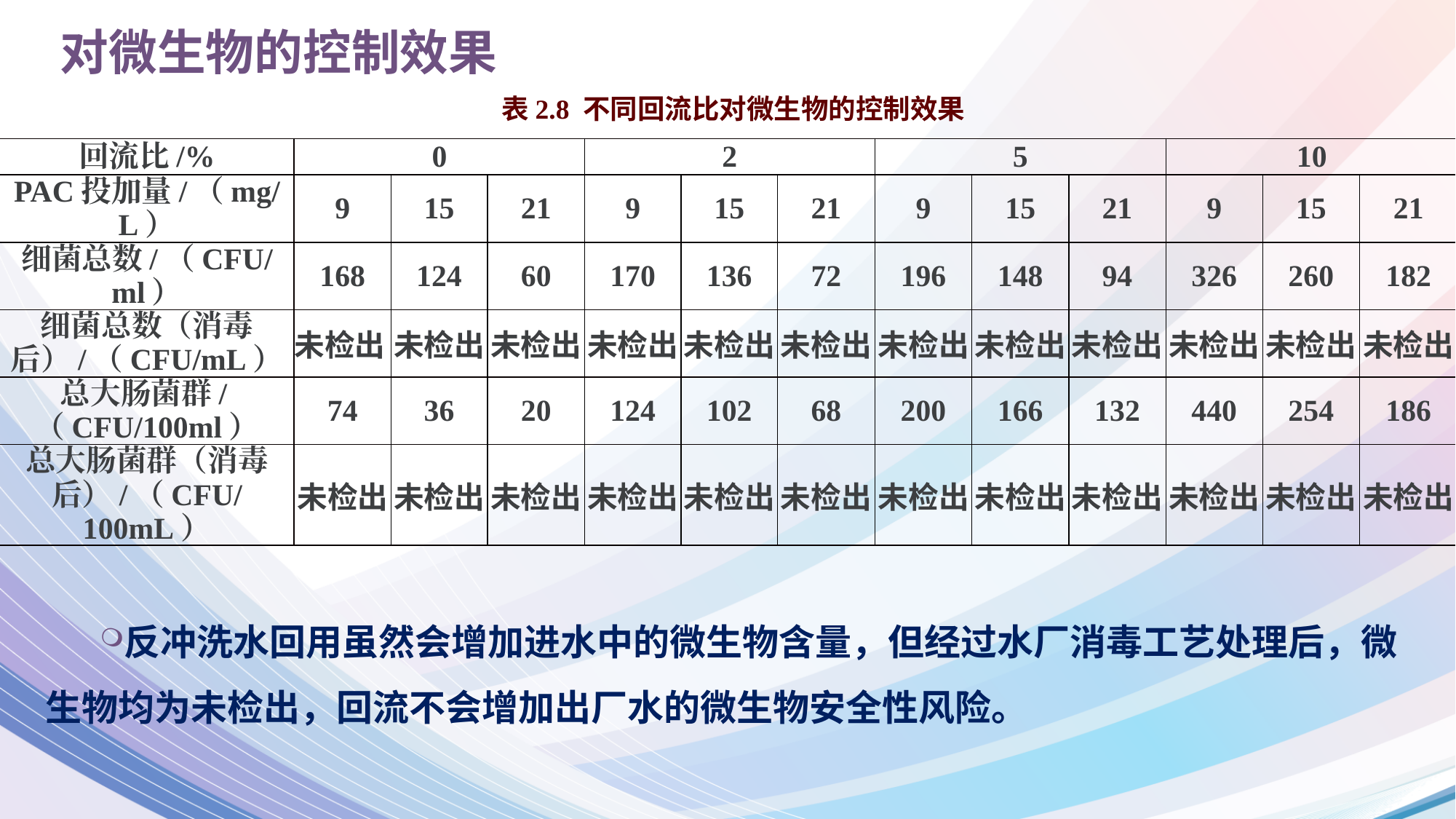

# 对微生物的控制效果
表2.8 不同回流比对微生物的控制效果
| 回流比/% | 0 |  |  | 2 |  |  | 5 |  |  | 10 |  |  |
| --- | --- | --- | --- | --- | --- | --- | --- | --- | --- | --- | --- | --- |
| PAC投加量/（mg/L） | 9 | 15 | 21 | 9 | 15 | 21 | 9 | 15 | 21 | 9 | 15 | 21 |
| 细菌总数/（CFU/ml） | 168 | 124 | 60 | 170 | 136 | 72 | 196 | 148 | 94 | 326 | 260 | 182 |
| 细菌总数（消毒后）/（CFU/mL） | 未检出 | 未检出 | 未检出 | 未检出 | 未检出 | 未检出 | 未检出 | 未检出 | 未检出 | 未检出 | 未检出 | 未检出 |
| 总大肠菌群/（CFU/100ml） | 74 | 36 | 20 | 124 | 102 | 68 | 200 | 166 | 132 | 440 | 254 | 186 |
| 总大肠菌群（消毒后）/（CFU/100mL） | 未检出 | 未检出 | 未检出 | 未检出 | 未检出 | 未检出 | 未检出 | 未检出 | 未检出 | 未检出 | 未检出 | 未检出 |
反冲洗水回用虽然会增加进水中的微生物含量，但经过水厂消毒工艺处理后，微生物均为未检出，回流不会增加出厂水的微生物安全性风险。